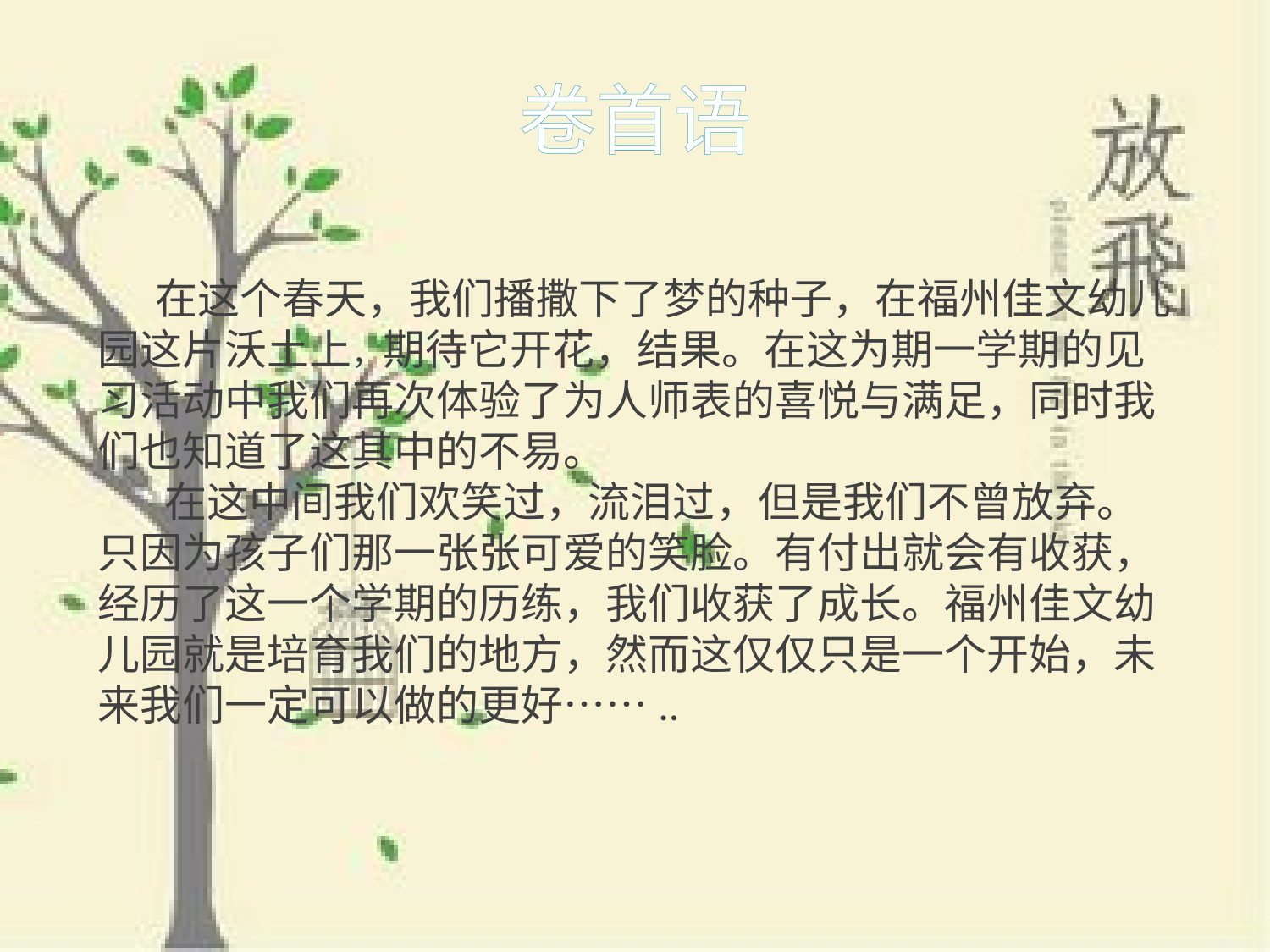

# 卷首语
     在这个春天，我们播撒下了梦的种子，在福州佳文幼儿园这片沃土上，期待它开花，结果。在这为期一学期的见习活动中我们再次体验了为人师表的喜悦与满足，同时我们也知道了这其中的不易。
      在这中间我们欢笑过，流泪过，但是我们不曾放弃。只因为孩子们那一张张可爱的笑脸。有付出就会有收获，经历了这一个学期的历练，我们收获了成长。福州佳文幼儿园就是培育我们的地方，然而这仅仅只是一个开始，未来我们一定可以做的更好……..